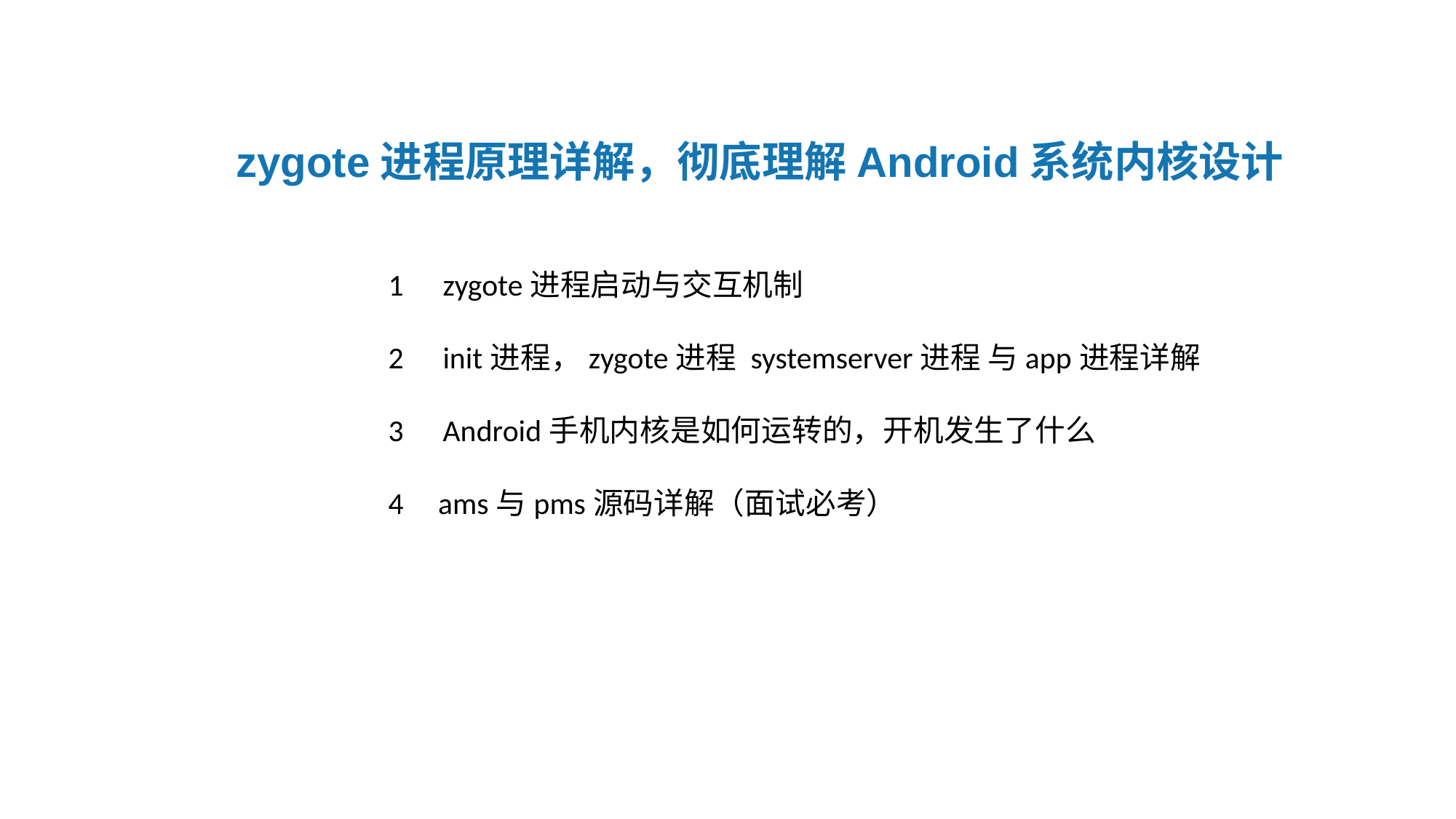

辅标题：（课程标题）
思源黑体 CN Medium  字号66

zygote进程原理详解，彻底理解Android系统内核设计
zygote进程启动与交互机制

init进程，zygote进程 systemserver进程 与app进程详解

Android手机内核是如何运转的，开机发生了什么

4     ams与pms源码详解（面试必考）